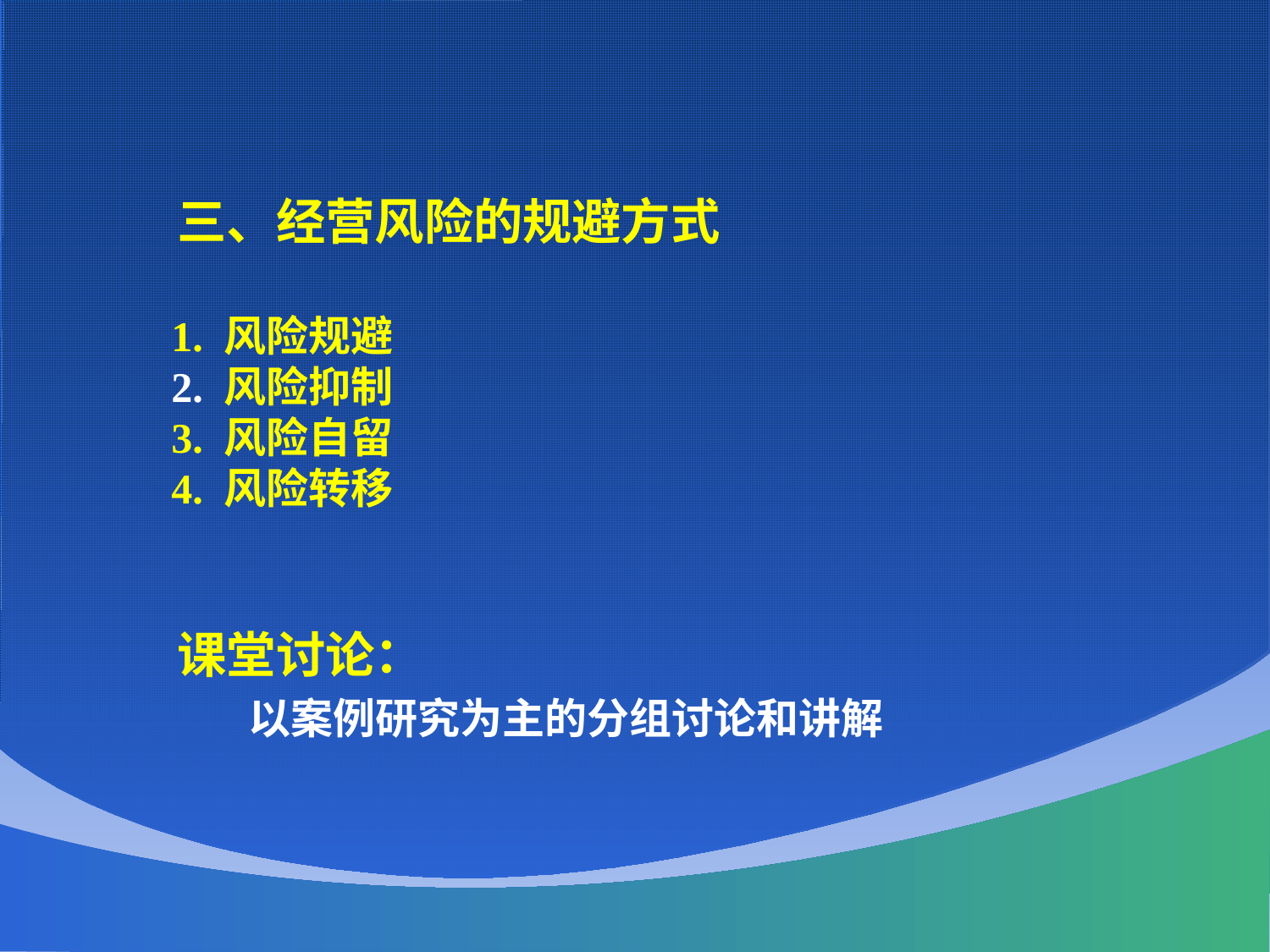

三、经营风险的规避方式

         1. 风险规避
         2. 风险抑制
         3. 风险自留
         4. 风险转移

        课堂讨论：
                 以案例研究为主的分组讨论和讲解